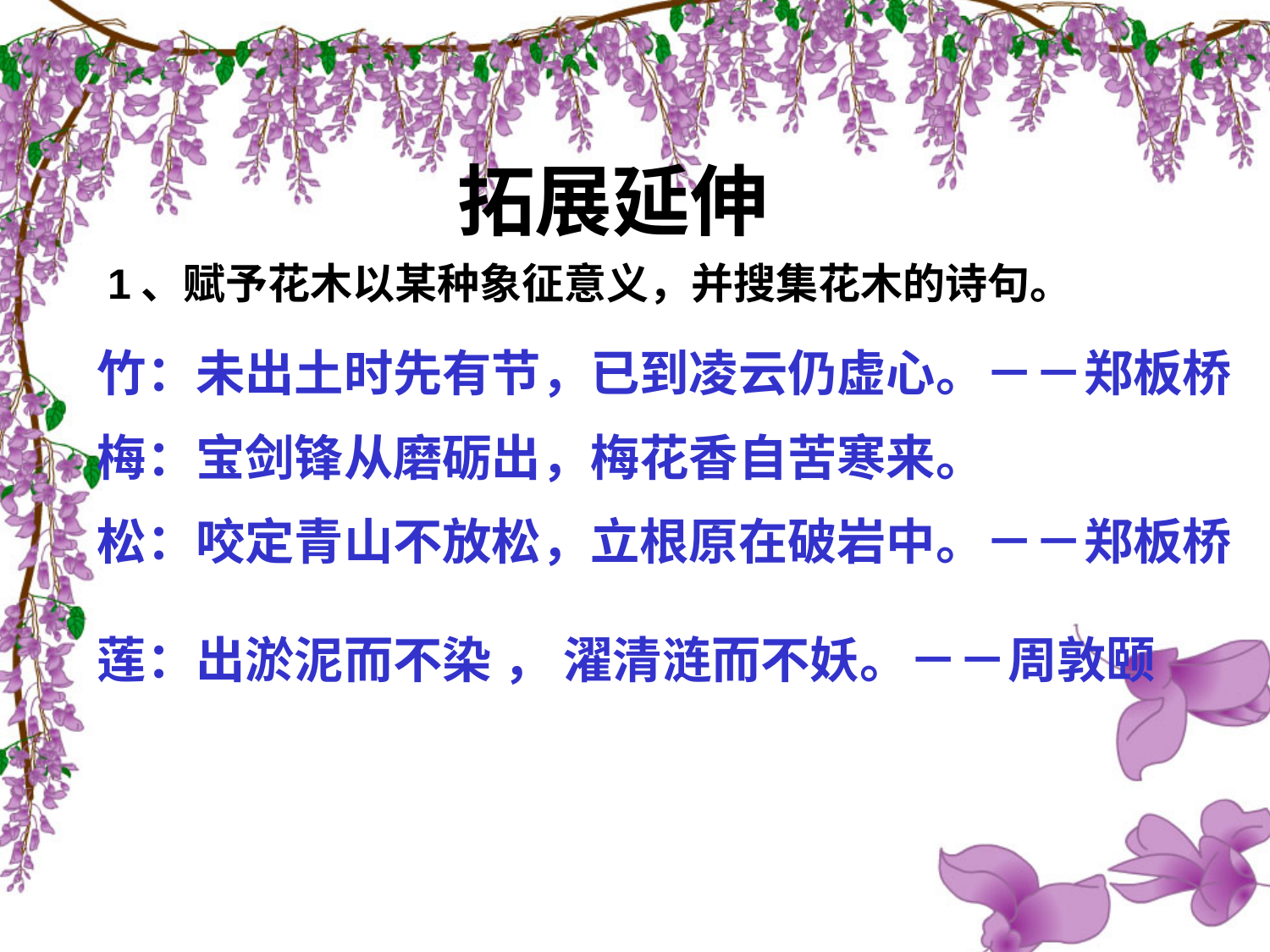

拓展延伸
1、赋予花木以某种象征意义，并搜集花木的诗句。
竹：未出土时先有节，已到凌云仍虚心。－－郑板桥
梅：宝剑锋从磨砺出，梅花香自苦寒来。
松：咬定青山不放松，立根原在破岩中。－－郑板桥

莲：出淤泥而不染 ， 濯清涟而不妖。－－周敦颐